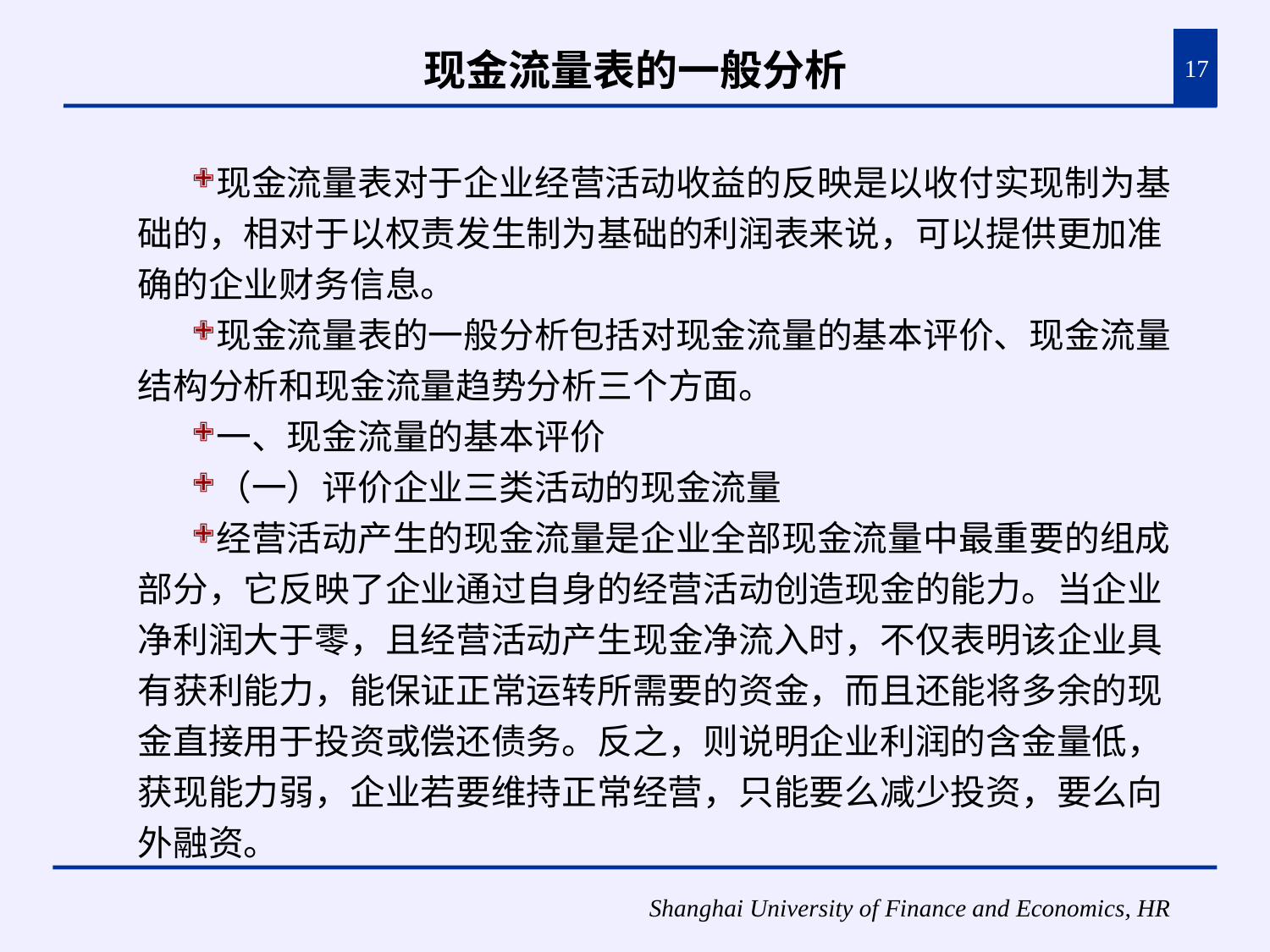

# 现金流量表的一般分析
17
现金流量表对于企业经营活动收益的反映是以收付实现制为基础的，相对于以权责发生制为基础的利润表来说，可以提供更加准确的企业财务信息。
现金流量表的一般分析包括对现金流量的基本评价、现金流量结构分析和现金流量趋势分析三个方面。
一、现金流量的基本评价
（一）评价企业三类活动的现金流量
经营活动产生的现金流量是企业全部现金流量中最重要的组成部分，它反映了企业通过自身的经营活动创造现金的能力。当企业净利润大于零，且经营活动产生现金净流入时，不仅表明该企业具有获利能力，能保证正常运转所需要的资金，而且还能将多余的现金直接用于投资或偿还债务。反之，则说明企业利润的含金量低，获现能力弱，企业若要维持正常经营，只能要么减少投资，要么向外融资。